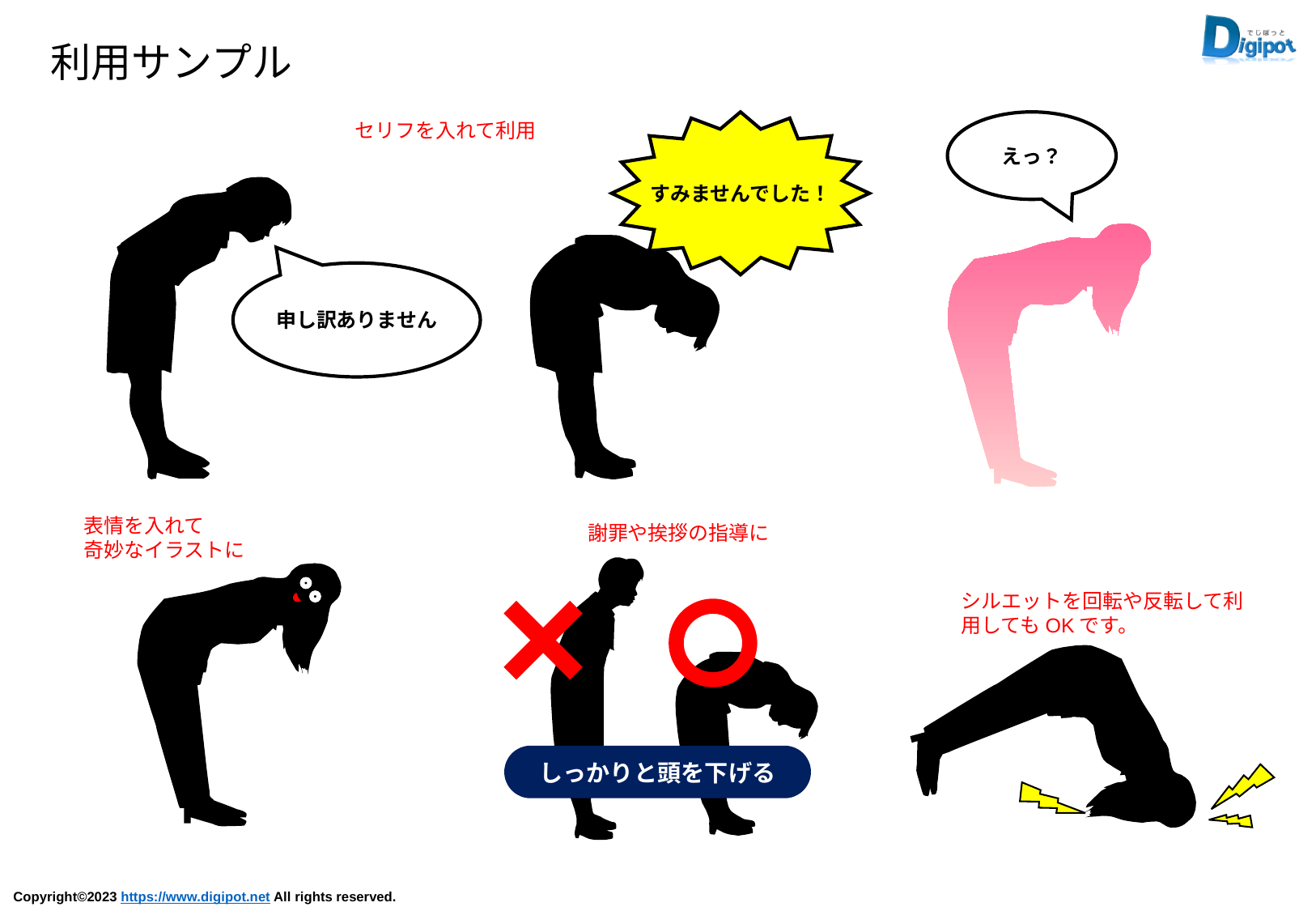

利用サンプル
セリフを入れて利用
すみませんでした！
えっ？

申し訳ありません
表情を入れて
奇妙なイラストに
謝罪や挨拶の指導に

シルエットを回転や反転して利
用してもOKです。

しっかりと頭を下げる